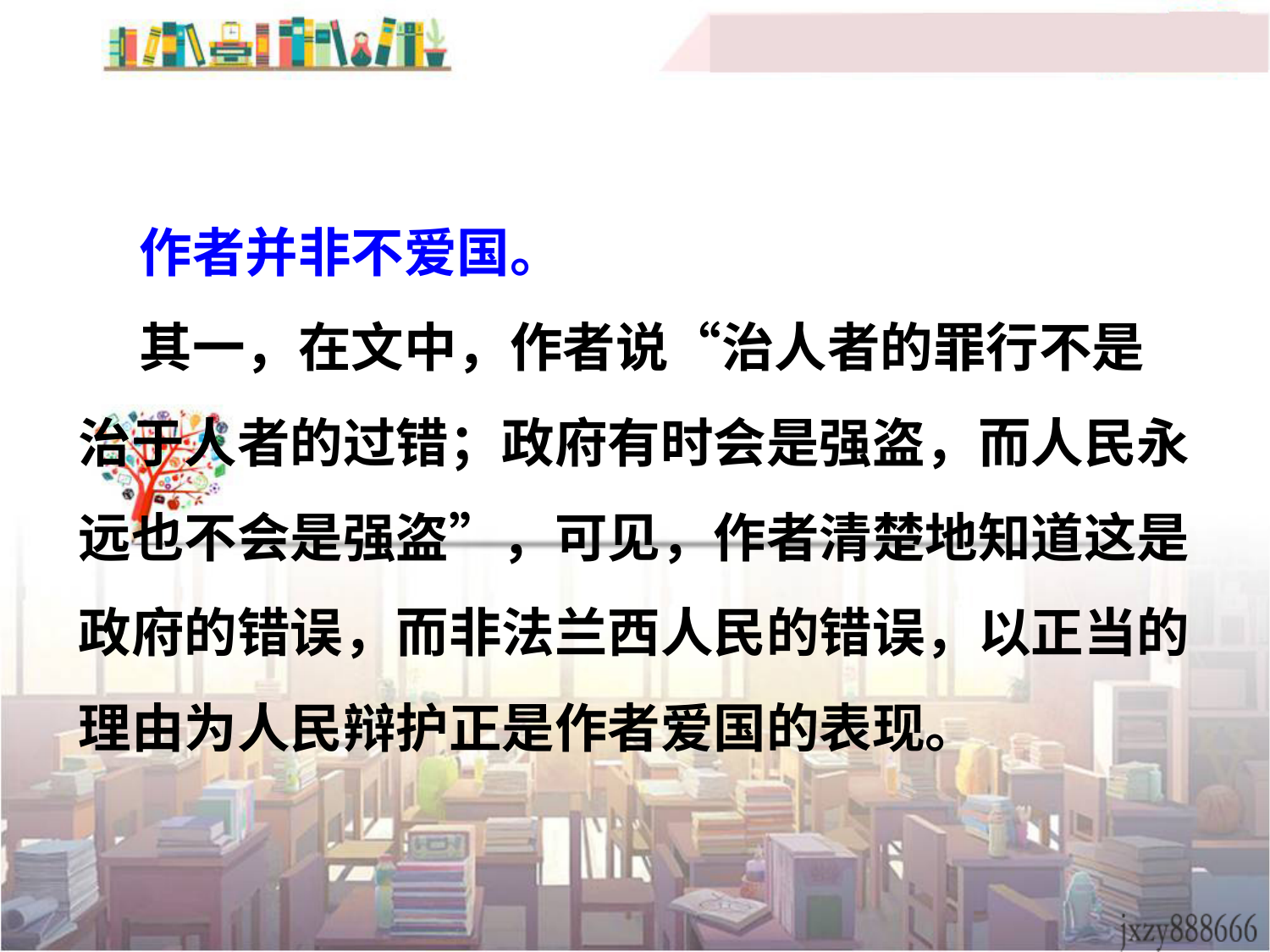

作者并非不爱国。
    其一，在文中，作者说“治人者的罪行不是治于人者的过错；政府有时会是强盗，而人民永远也不会是强盗”，可见，作者清楚地知道这是政府的错误，而非法兰西人民的错误，以正当的理由为人民辩护正是作者爱国的表现。